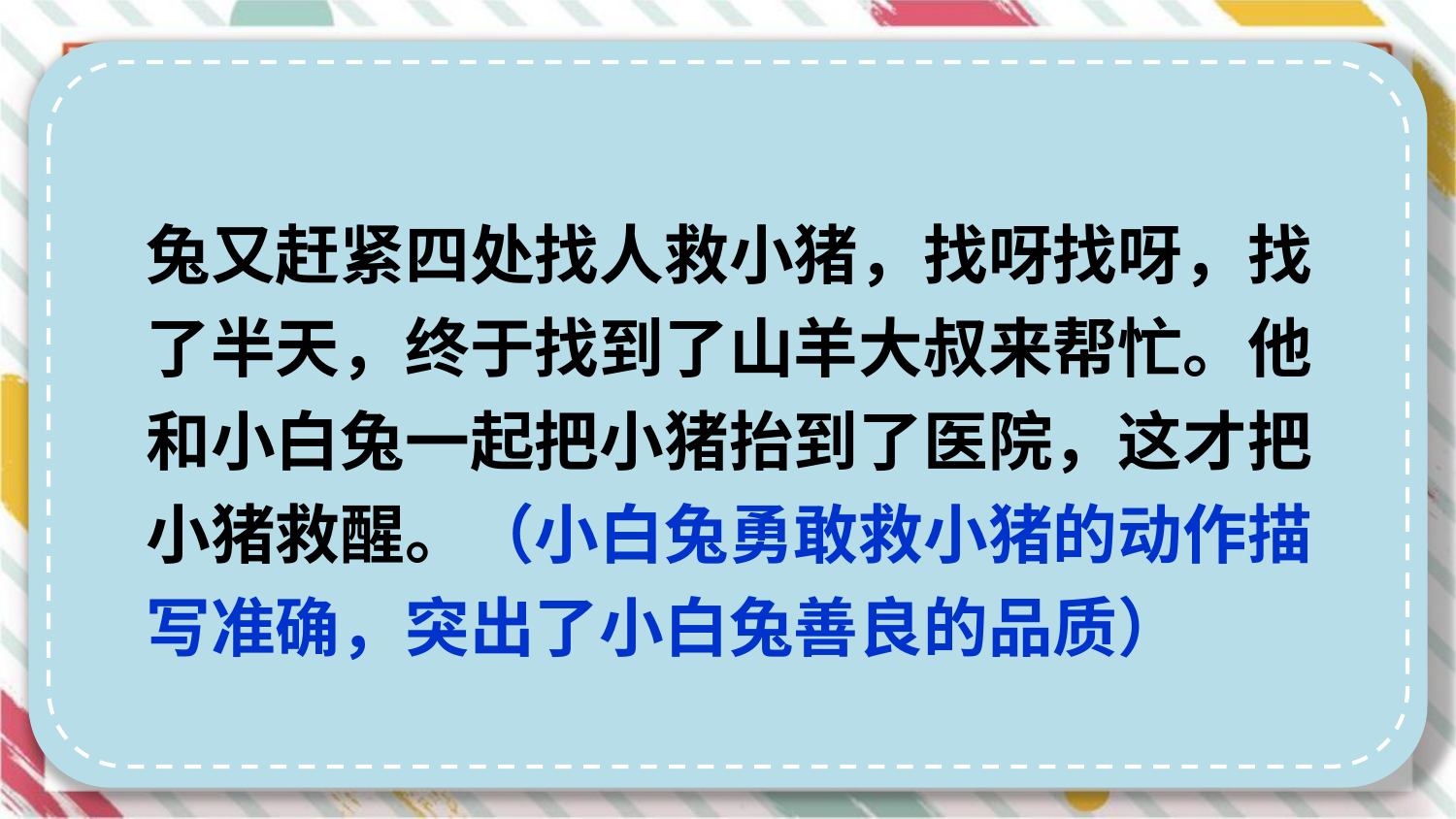

兔又赶紧四处找人救小猪，找呀找呀，找了半天，终于找到了山羊大叔来帮忙。他和小白兔一起把小猪抬到了医院，这才把小猪救醒。（小白兔勇敢救小猪的动作描写准确，突出了小白兔善良的品质）